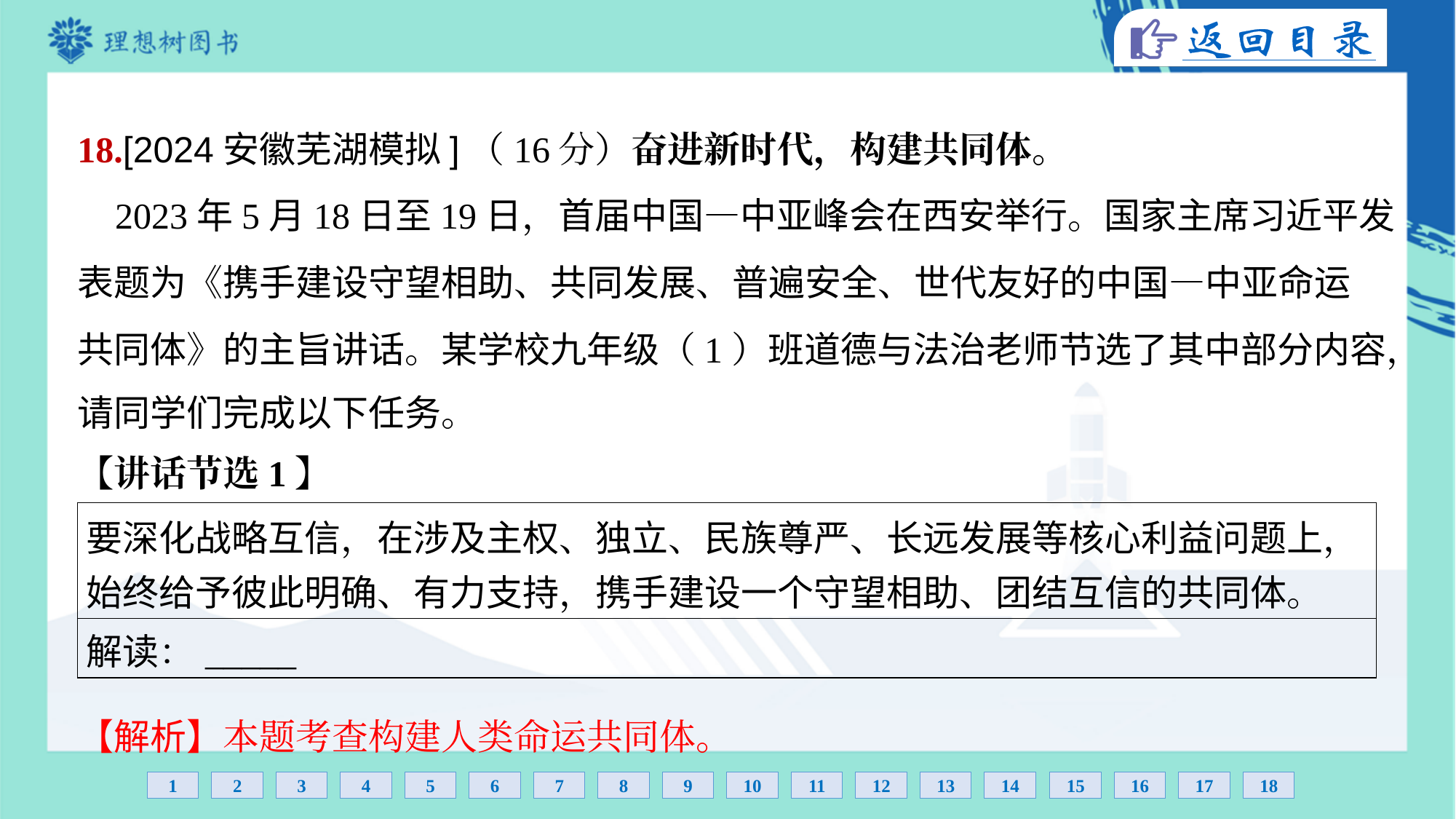

18.[2024安徽芜湖模拟]（16分）奋进新时代，构建共同体。
    2023年5月18日至19日，首届中国—中亚峰会在西安举行。国家主席习近平发
表题为《携手建设守望相助、共同发展、普遍安全、世代友好的中国—中亚命运
共同体》的主旨讲话。某学校九年级（1）班道德与法治老师节选了其中部分内容，
请同学们完成以下任务。
【讲话节选1】
| 要深化战略互信，在涉及主权、独立、民族尊严、长远发展等核心利益问题上， 始终给予彼此明确、有力支持，携手建设一个守望相助、团结互信的共同体。 |
| --- |
| 解读：\_\_\_\_\_ |
【解析】本题考查构建人类命运共同体。